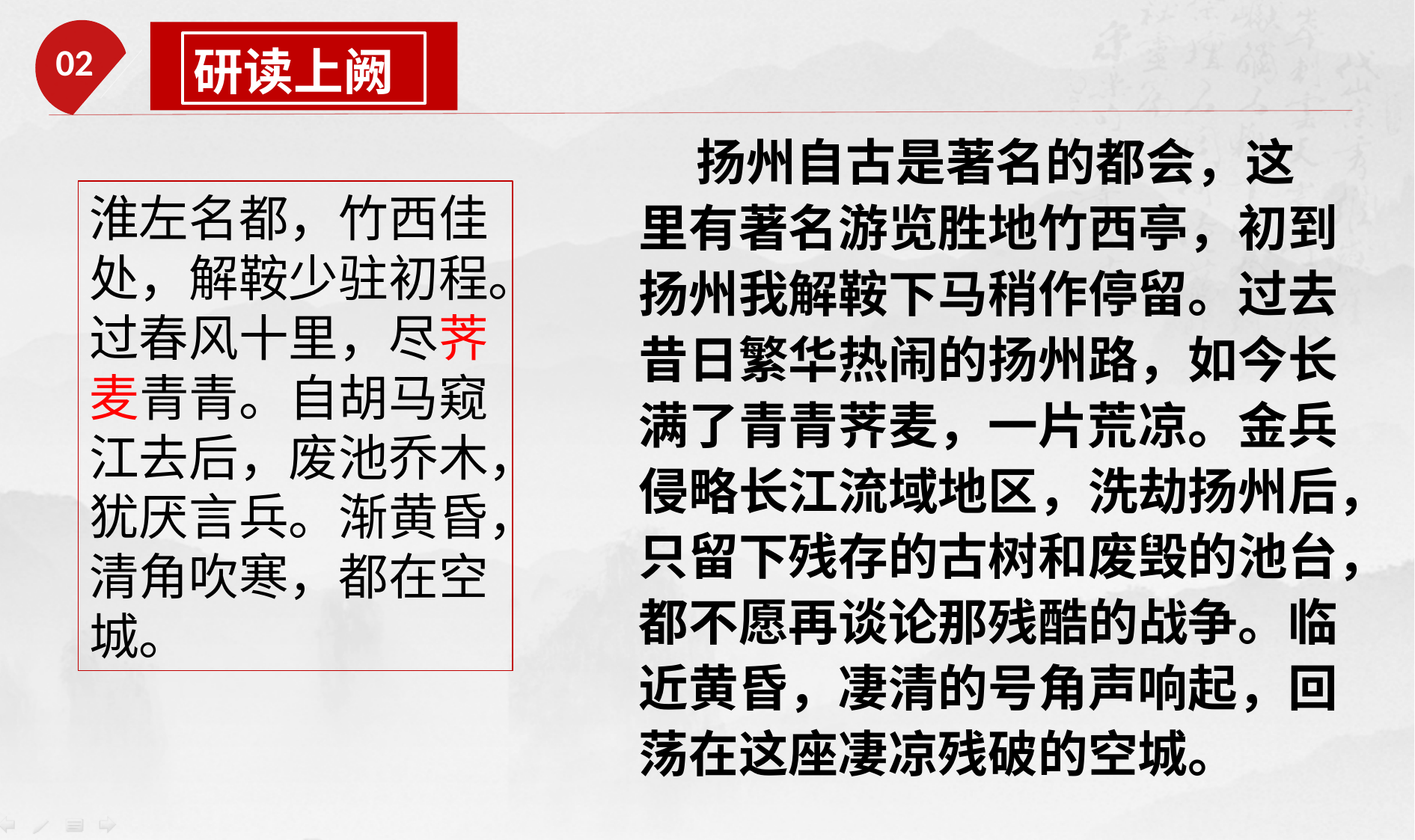

02

研读上阙
    扬州自古是著名的都会，这里有著名游览胜地竹西亭，初到扬州我解鞍下马稍作停留。过去昔日繁华热闹的扬州路，如今长满了青青荠麦，一片荒凉。金兵侵略长江流域地区，洗劫扬州后，只留下残存的古树和废毁的池台，都不愿再谈论那残酷的战争。临近黄昏，凄清的号角声响起，回荡在这座凄凉残破的空城。
淮左名都，竹西佳处，解鞍少驻初程。过春风十里，尽荠麦青青。自胡马窥江去后，废池乔木，犹厌言兵。渐黄昏，清角吹寒，都在空城。